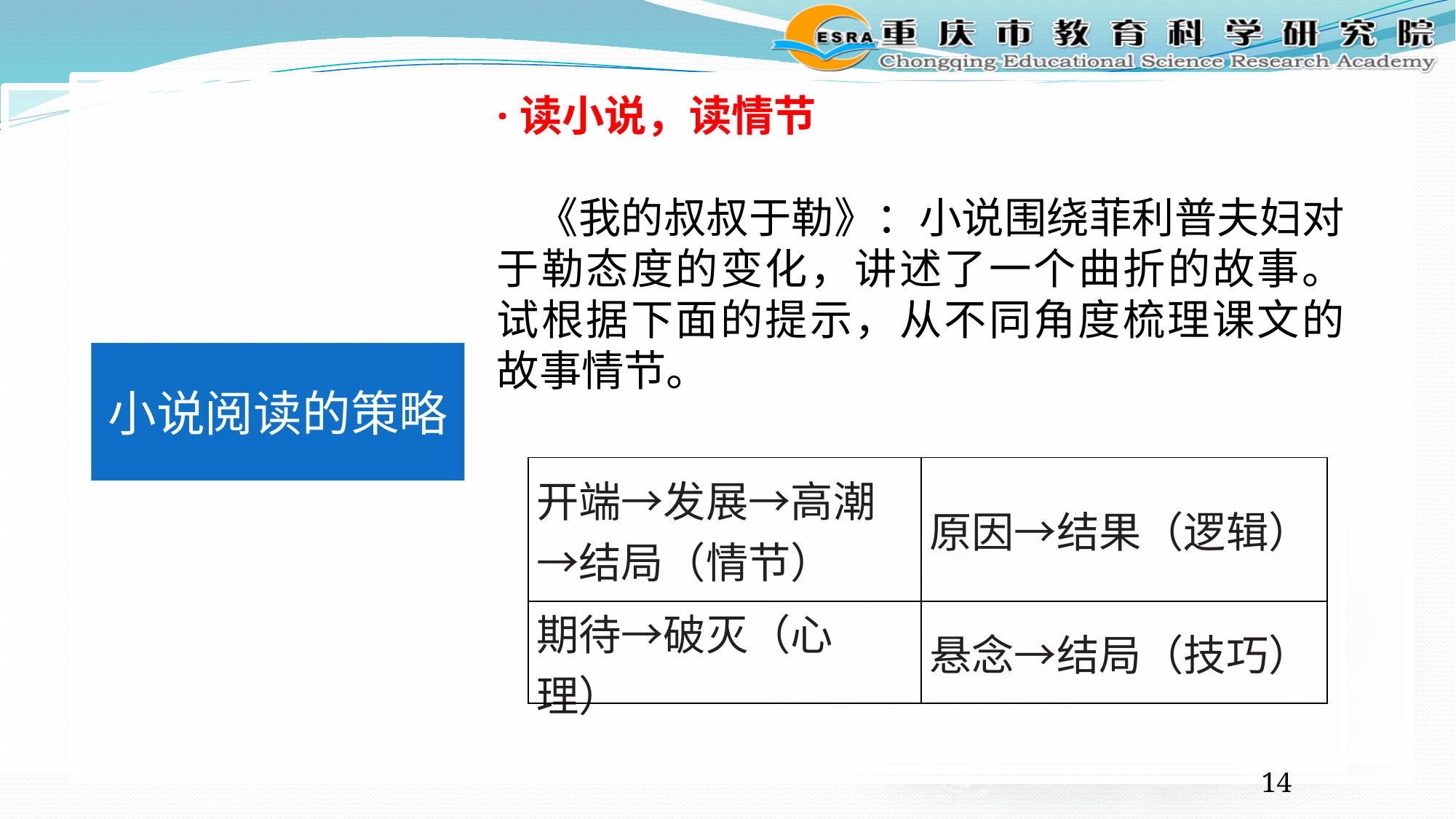

·读小说，读情节

   《我的叔叔于勒》：小说围绕菲利普夫妇对于勒态度的变化，讲述了一个曲折的故事。试根据下面的提示，从不同角度梳理课文的故事情节。

小说阅读的策略
| 开端→发展→高潮→结局（情节） | 原因→结果（逻辑） |
| --- | --- |
| 期待→破灭（心理） | 悬念→结局（技巧） |
14